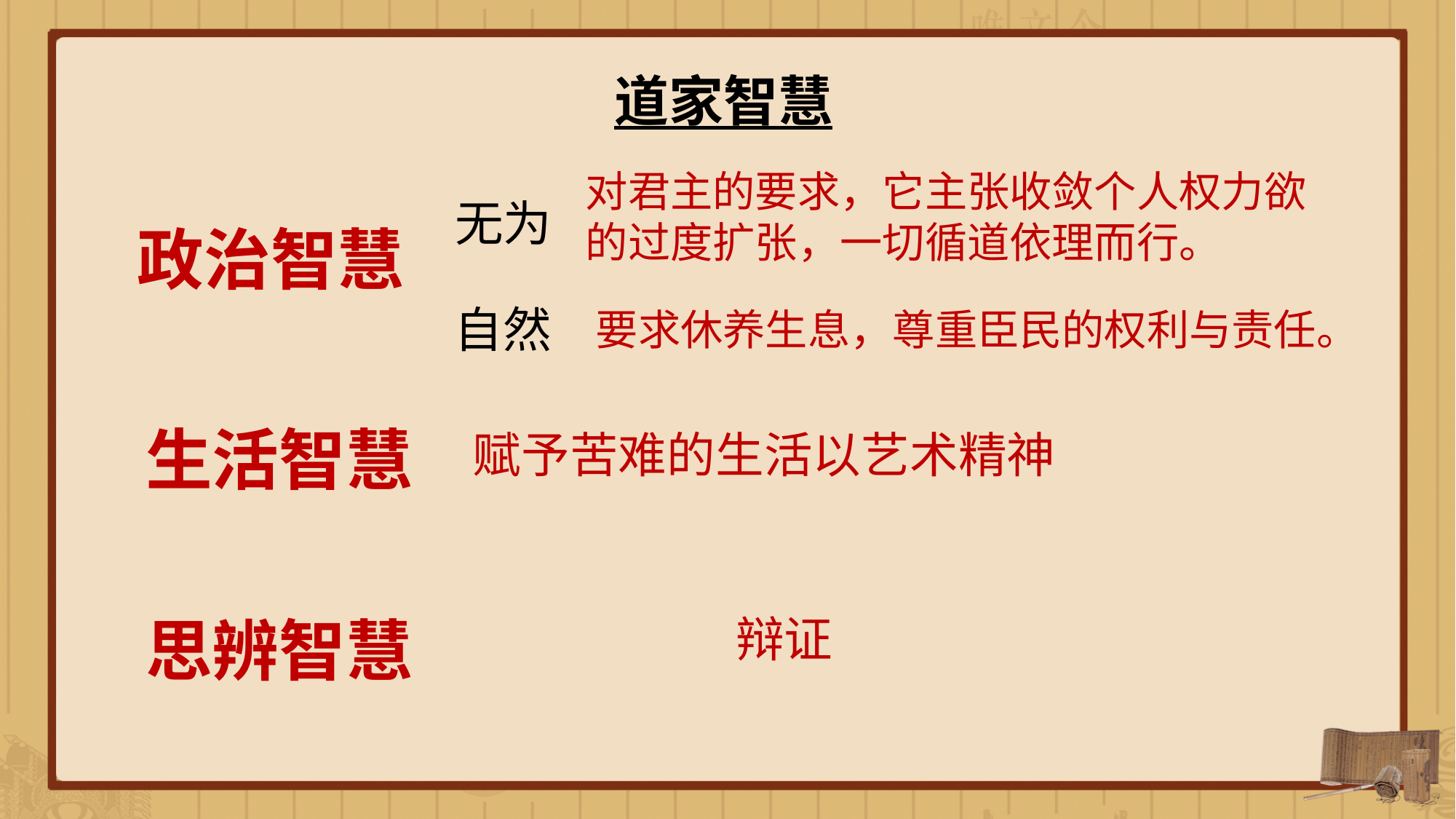

道家智慧
对君主的要求，它主张收敛个人权力欲的过度扩张，一切循道依理而行。
无为
政治智慧
自然
要求休养生息，尊重臣民的权利与责任。
生活智慧
赋予苦难的生活以艺术精神
思辨智慧
辩证